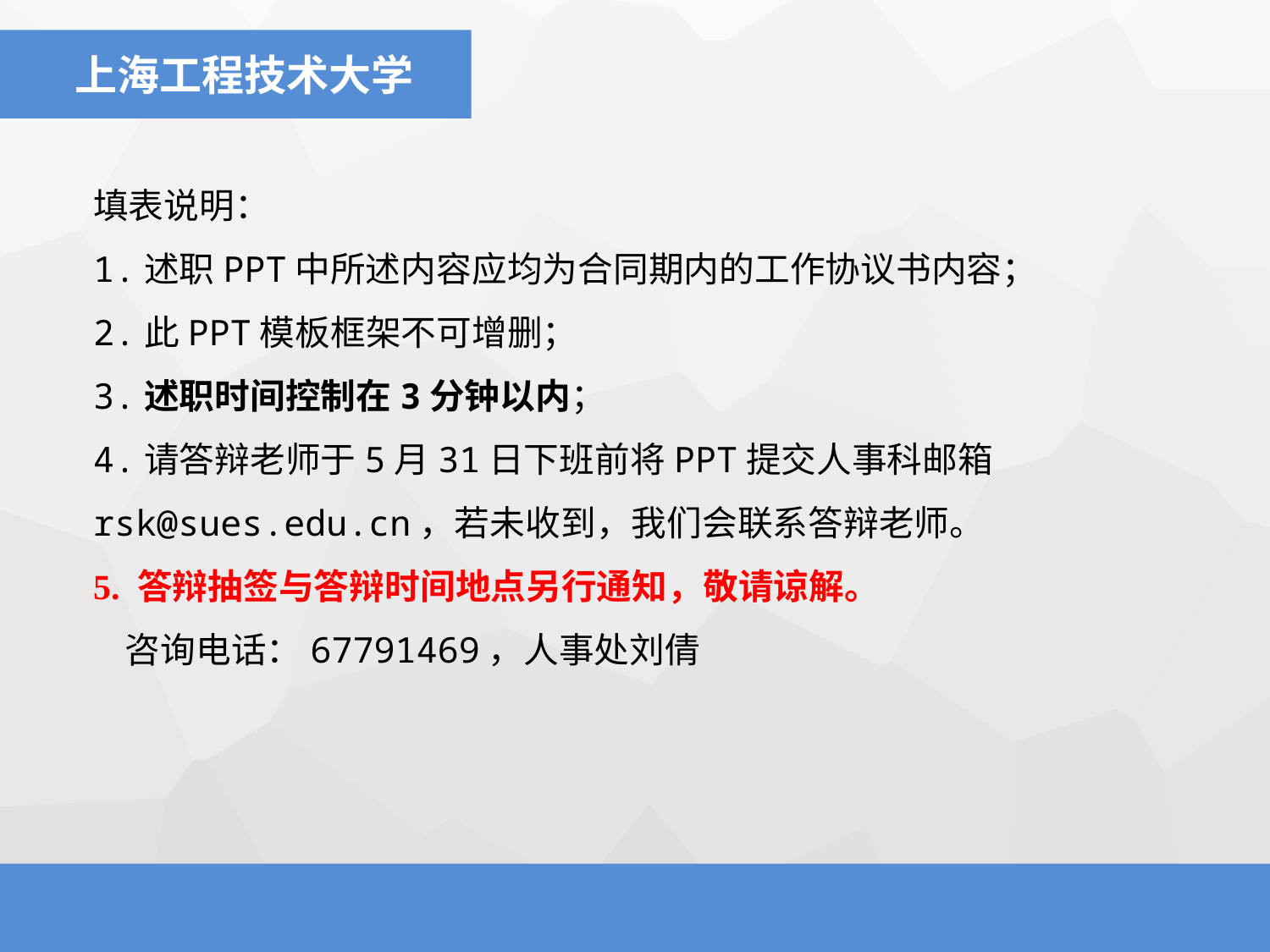

上海工程技术大学
填表说明：
1.述职PPT中所述内容应均为合同期内的工作协议书内容；
2.此PPT模板框架不可增删；
3.述职时间控制在3分钟以内；
4.请答辩老师于5月31日下班前将PPT提交人事科邮箱rsk@sues.edu.cn，若未收到，我们会联系答辩老师。
5. 答辩抽签与答辩时间地点另行通知，敬请谅解。
   咨询电话：67791469，人事处刘倩